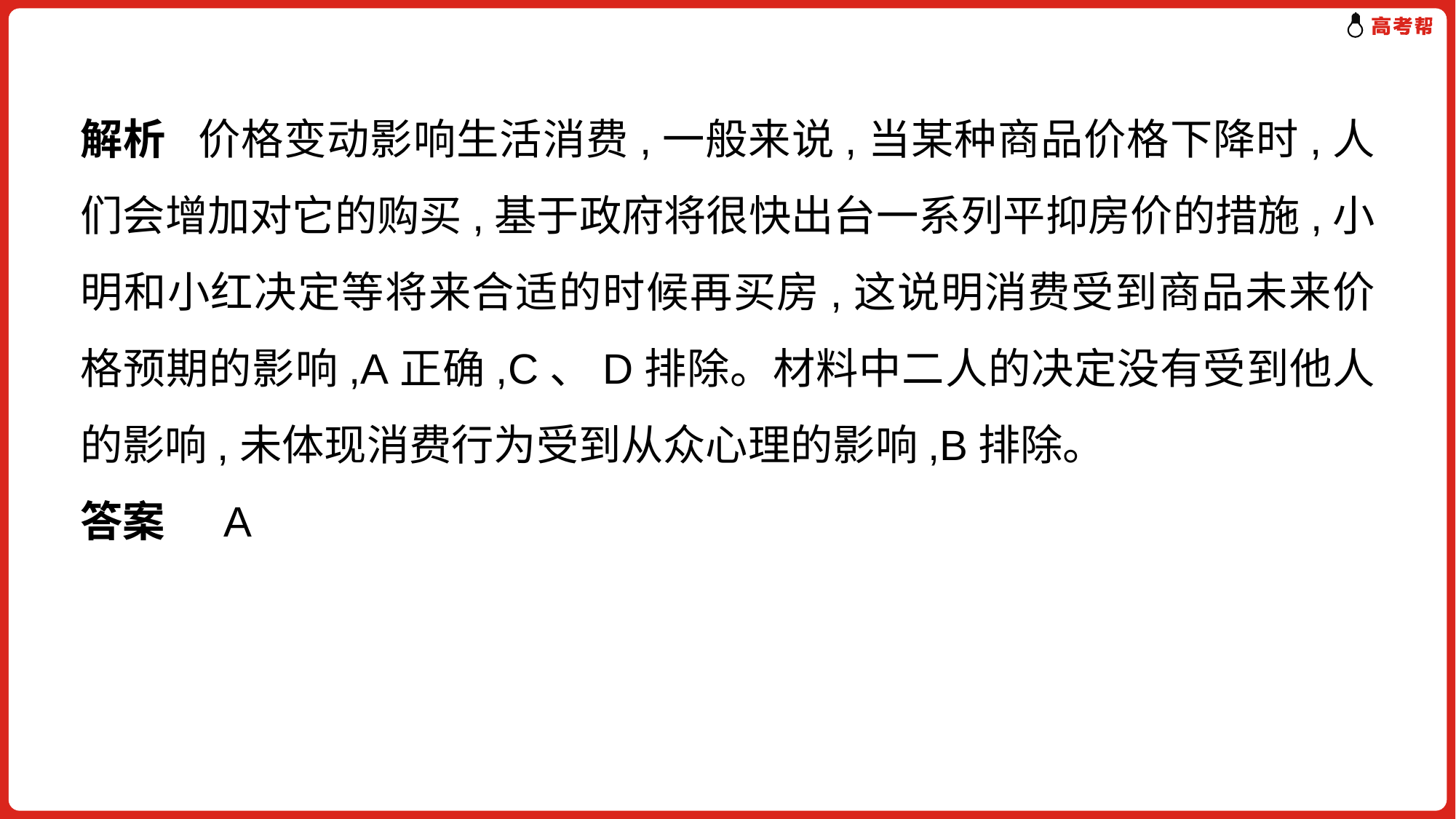

解析   价格变动影响生活消费,一般来说,当某种商品价格下降时,人们会增加对它的购买,基于政府将很快出台一系列平抑房价的措施,小明和小红决定等将来合适的时候再买房,这说明消费受到商品未来价格预期的影响,A正确,C、D排除。材料中二人的决定没有受到他人的影响,未体现消费行为受到从众心理的影响,B排除。
答案     A